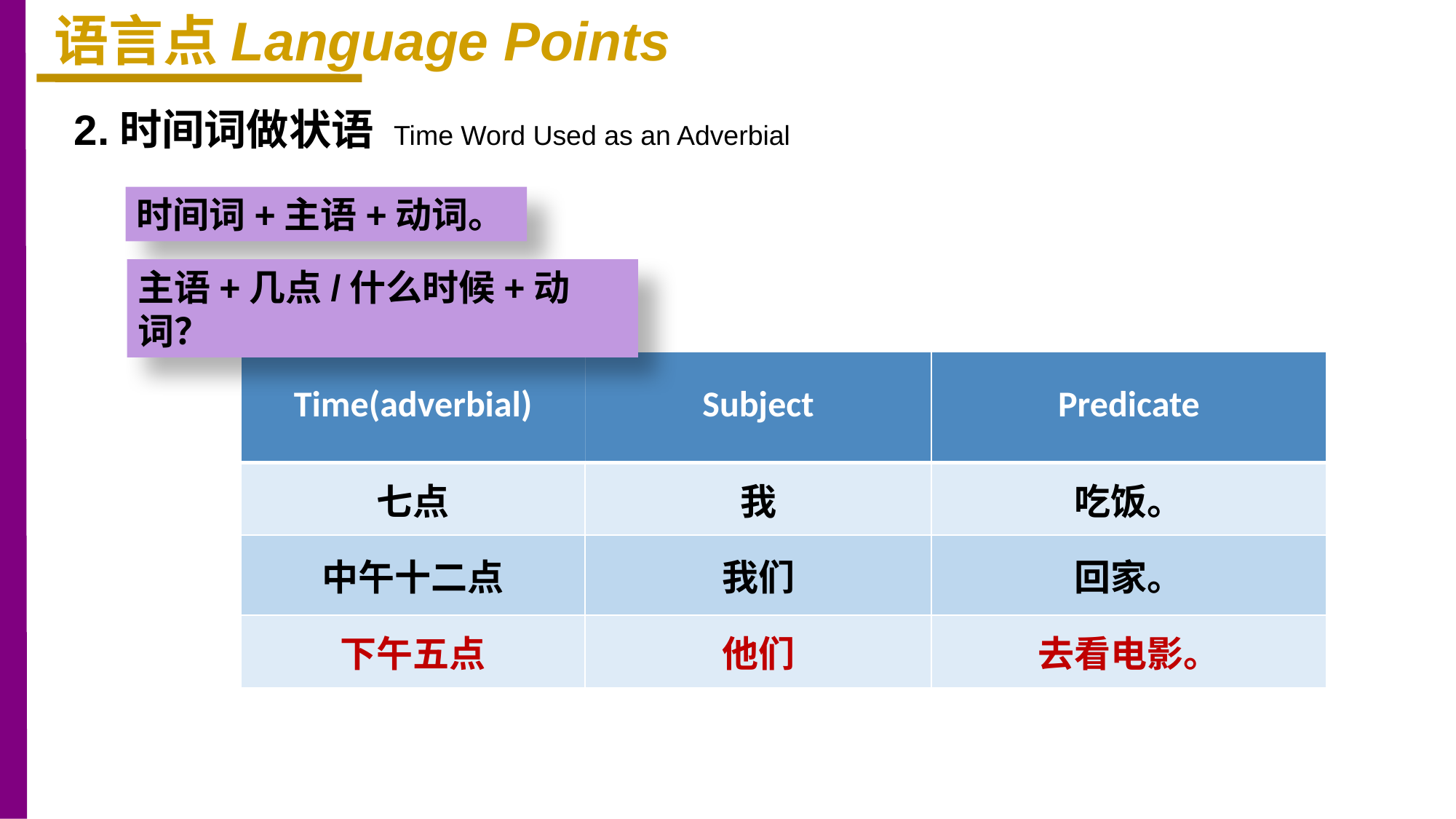

语言点Language Points
2.时间词做状语 Time Word Used as an Adverbial
时间词+主语+动词。
主语+几点/什么时候+动词？
| Time(adverbial) | Subject | Predicate |
| --- | --- | --- |
| 七点 | 我 | 吃饭。 |
| 中午十二点 | 我们 | 回家。 |
| 下午五点 | 他们 | 去看电影。 |